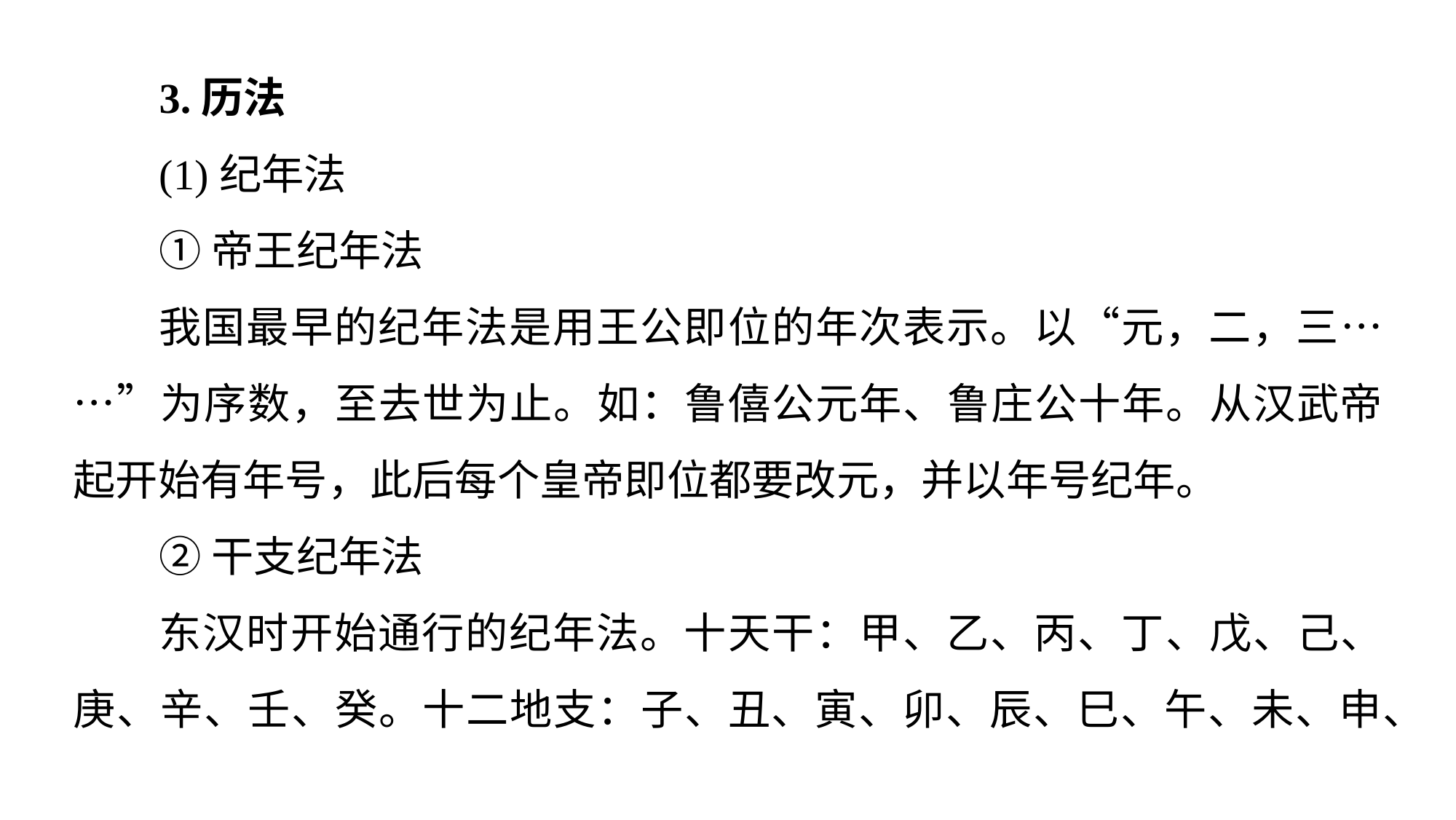

3.历法
(1)纪年法
①帝王纪年法
我国最早的纪年法是用王公即位的年次表示。以“元，二，三……”为序数，至去世为止。如：鲁僖公元年、鲁庄公十年。从汉武帝起开始有年号，此后每个皇帝即位都要改元，并以年号纪年。
②干支纪年法
东汉时开始通行的纪年法。十天干：甲、乙、丙、丁、戊、己、庚、辛、壬、癸。十二地支：子、丑、寅、卯、辰、巳、午、未、申、